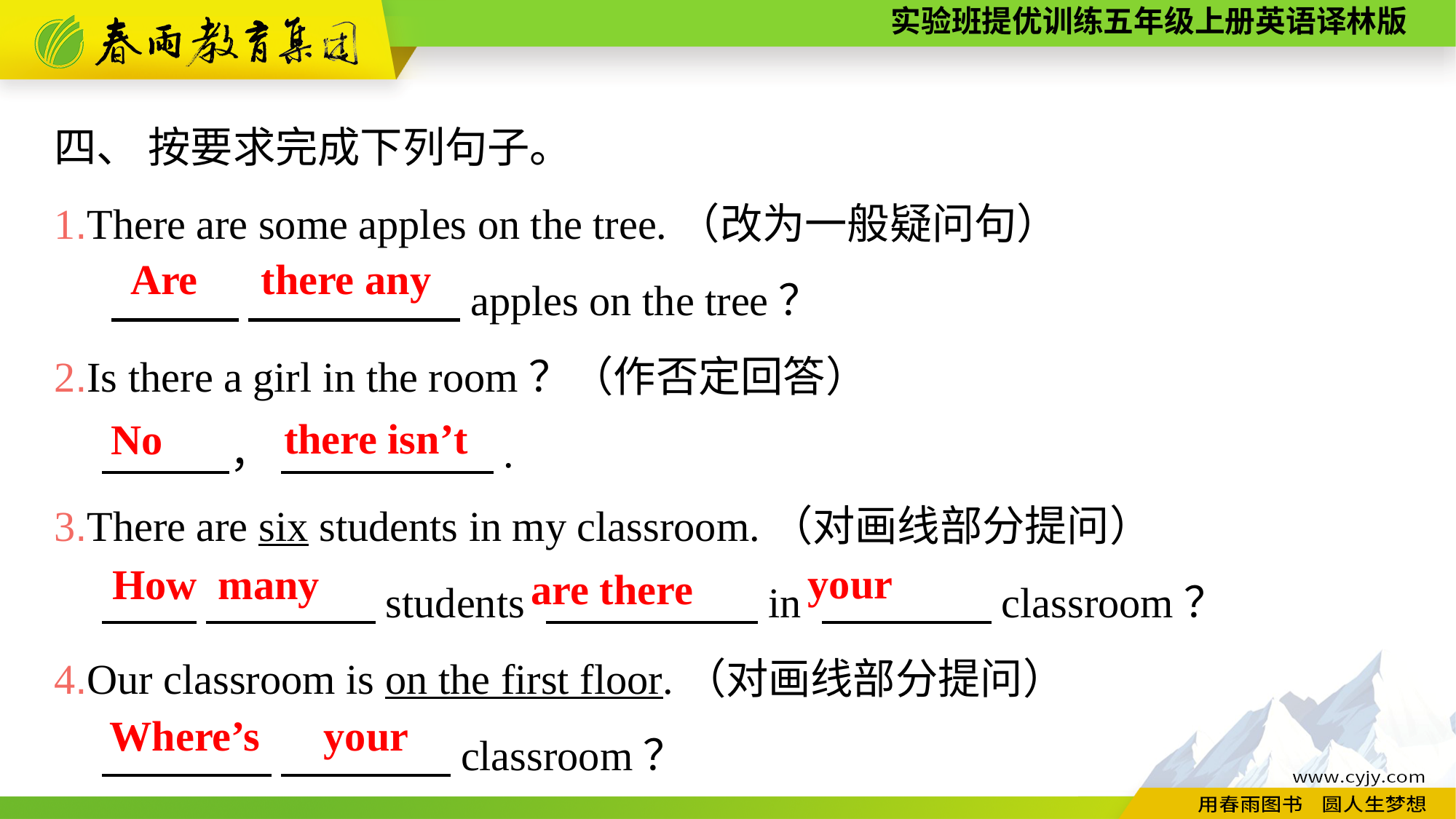

四、 按要求完成下列句子。
1.There are some apples on the tree.（改为一般疑问句）
     　　　 　　　　　apples on the tree？
2.Is there a girl in the room？（作否定回答）
    　　　， 　　　　　.
Are      there any
there isn’t
No
3.There are six students in my classroom.（对画线部分提问）
    　 　 　　　　students 　　　　　in 　　　　classroom？
4.Our classroom is on the first floor.（对画线部分提问）
    　　　　 　　　　classroom？
your
How  many
are there
Where’s      your